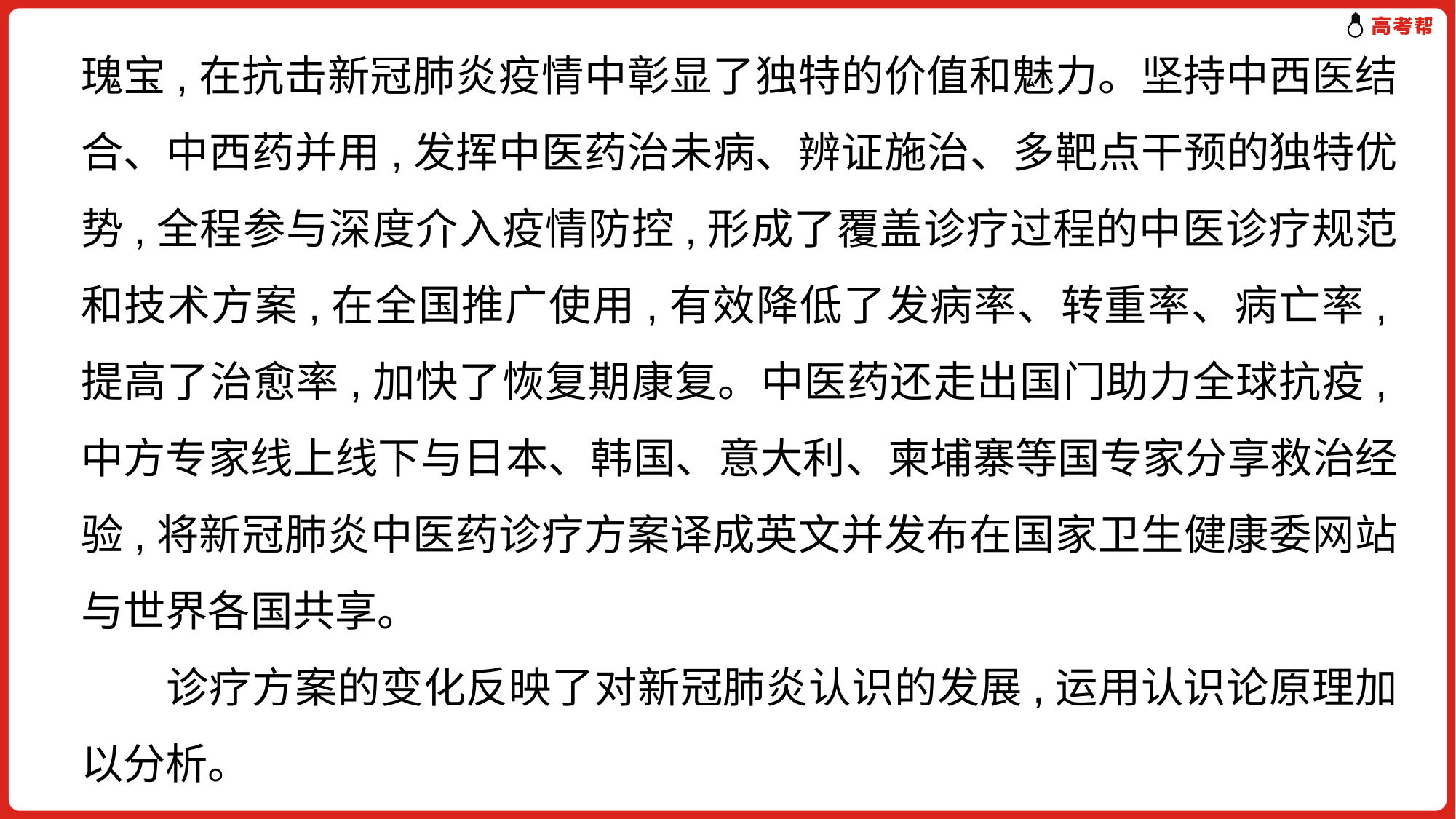

瑰宝,在抗击新冠肺炎疫情中彰显了独特的价值和魅力。坚持中西医结合、中西药并用,发挥中医药治未病、辨证施治、多靶点干预的独特优势,全程参与深度介入疫情防控,形成了覆盖诊疗过程的中医诊疗规范和技术方案,在全国推广使用,有效降低了发病率、转重率、病亡率,提高了治愈率,加快了恢复期康复。中医药还走出国门助力全球抗疫,中方专家线上线下与日本、韩国、意大利、柬埔寨等国专家分享救治经验,将新冠肺炎中医药诊疗方案译成英文并发布在国家卫生健康委网站与世界各国共享。
　　诊疗方案的变化反映了对新冠肺炎认识的发展,运用认识论原理加以分析。